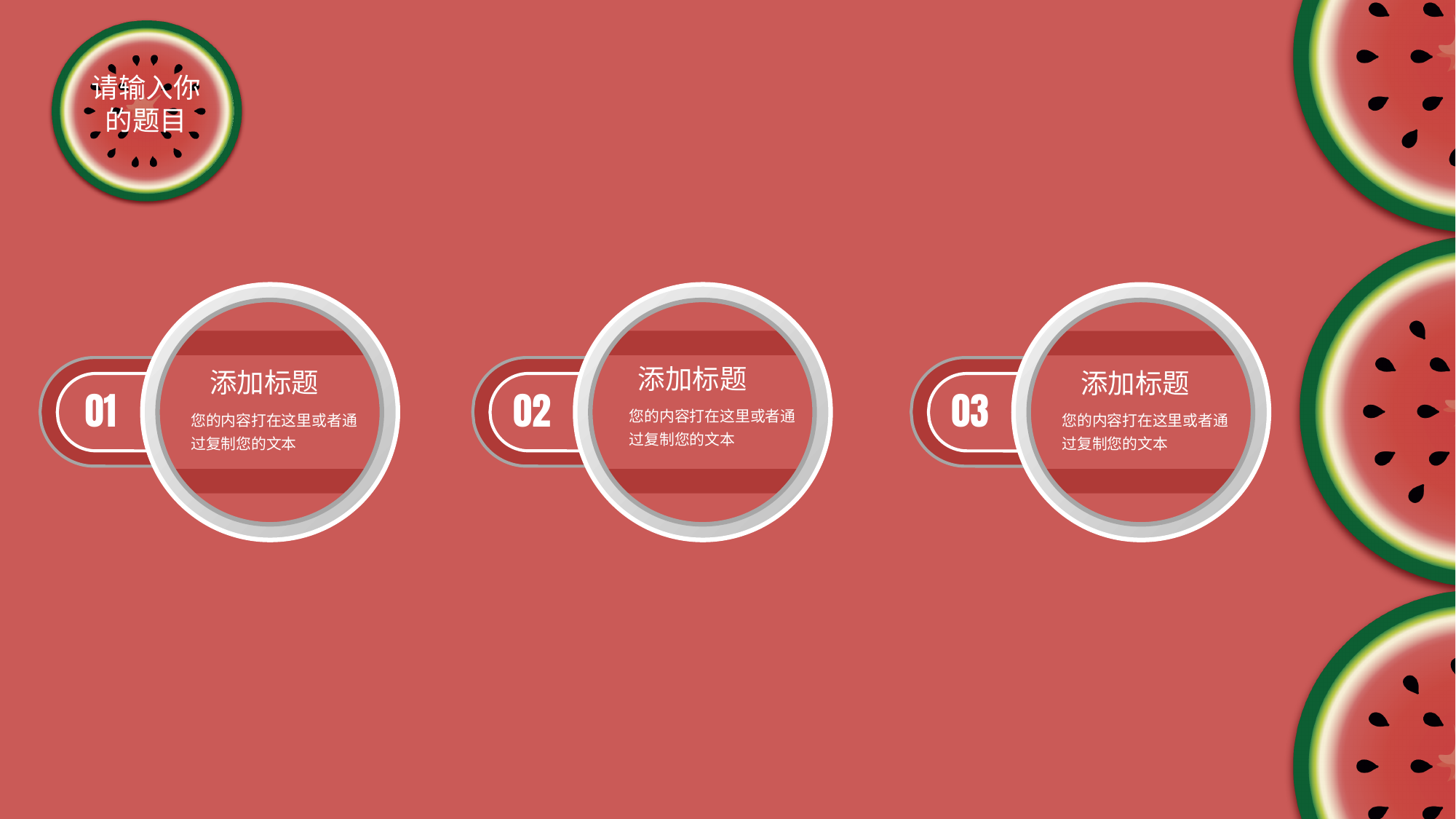

添加标题
您的内容打在这里或者通过复制您的文本

01

02

03
添加标题
您的内容打在这里或者通过复制您的文本
添加标题
您的内容打在这里或者通过复制您的文本